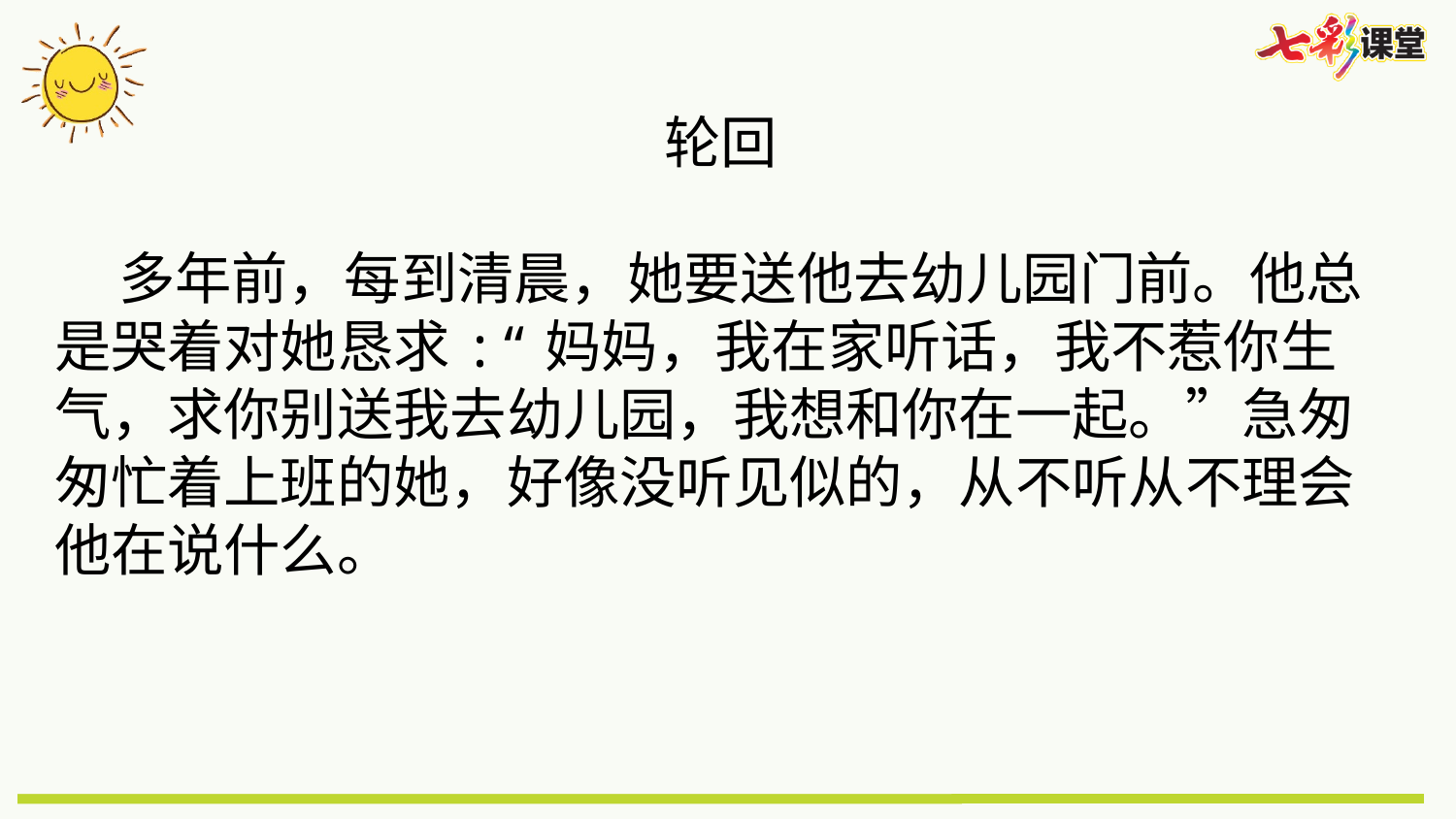

轮回

    多年前，每到清晨，她要送他去幼儿园门前。他总是哭着对她恳求:“妈妈，我在家听话，我不惹你生气，求你别送我去幼儿园，我想和你在一起。”急匆匆忙着上班的她，好像没听见似的，从不听从不理会他在说什么。